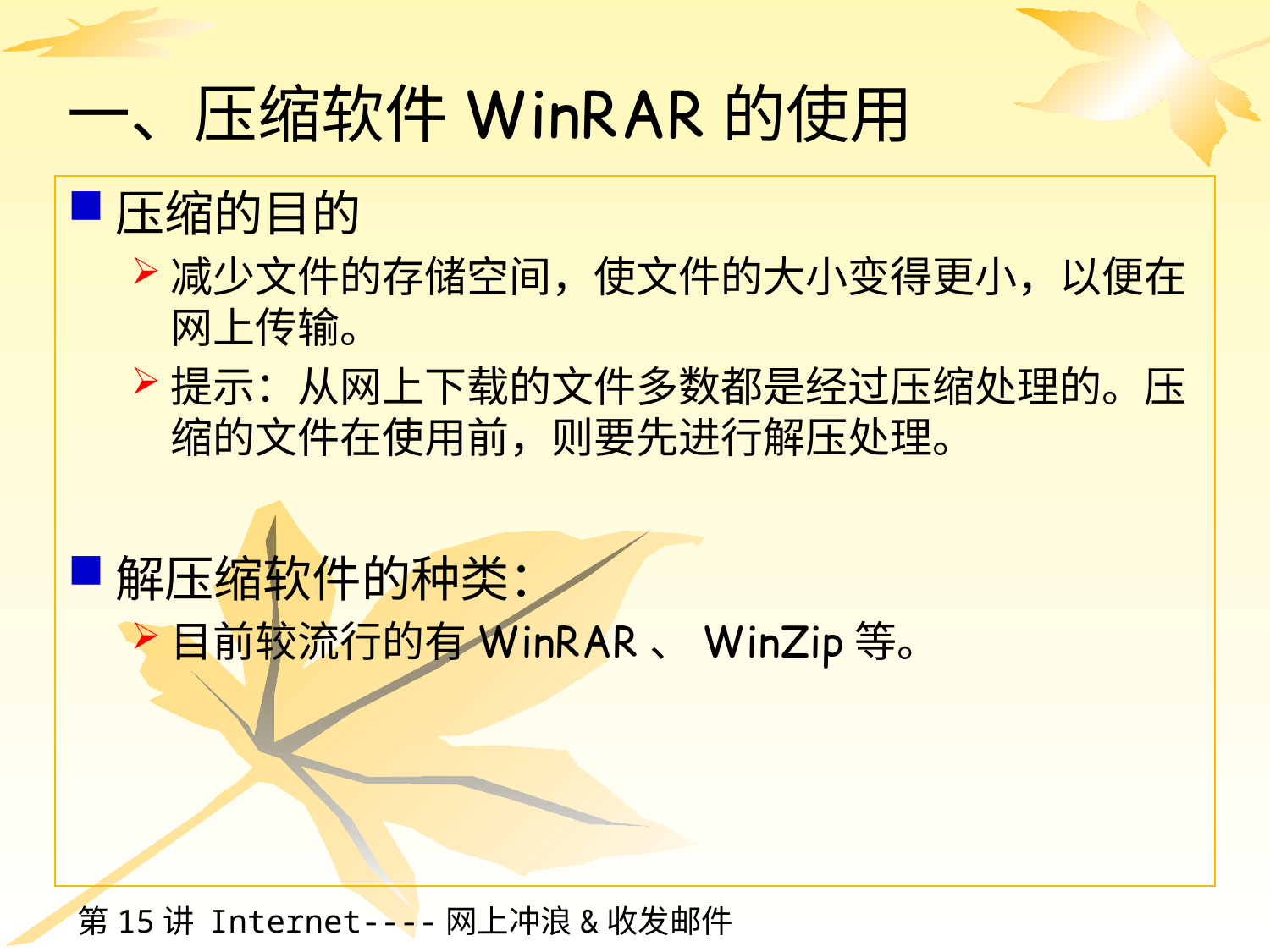

# 一、压缩软件WinRAR的使用
压缩的目的
减少文件的存储空间，使文件的大小变得更小，以便在网上传输。
提示：从网上下载的文件多数都是经过压缩处理的。压缩的文件在使用前，则要先进行解压处理。

解压缩软件的种类：
目前较流行的有WinRAR、WinZip等。